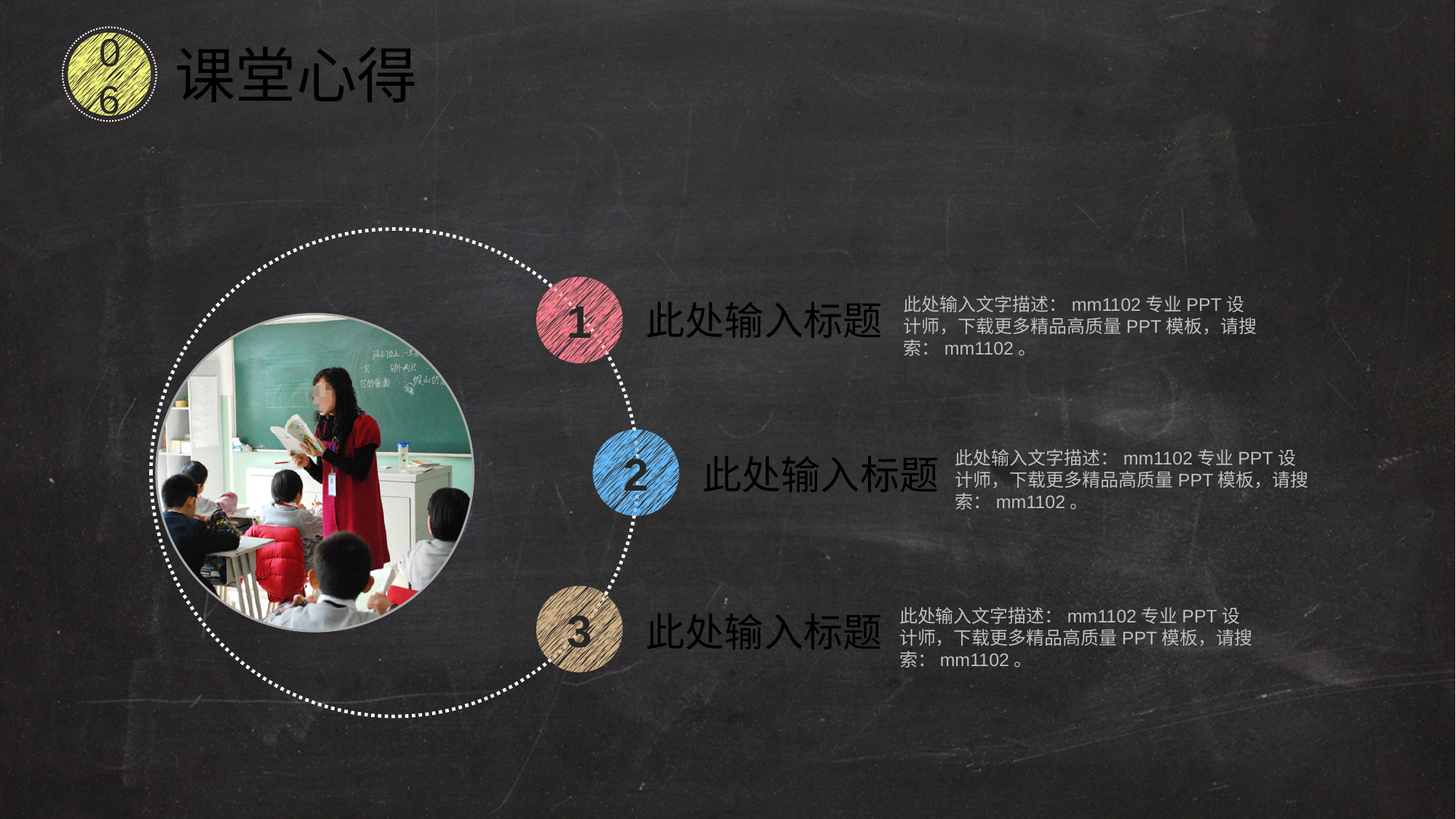

1
此处输入文字描述：mm1102专业PPT设计师，下载更多精品高质量PPT模板，请搜索：mm1102。
此处输入标题

2
此处输入文字描述：mm1102专业PPT设计师，下载更多精品高质量PPT模板，请搜索：mm1102。
此处输入标题
3
此处输入文字描述：mm1102专业PPT设计师，下载更多精品高质量PPT模板，请搜索：mm1102。
此处输入标题